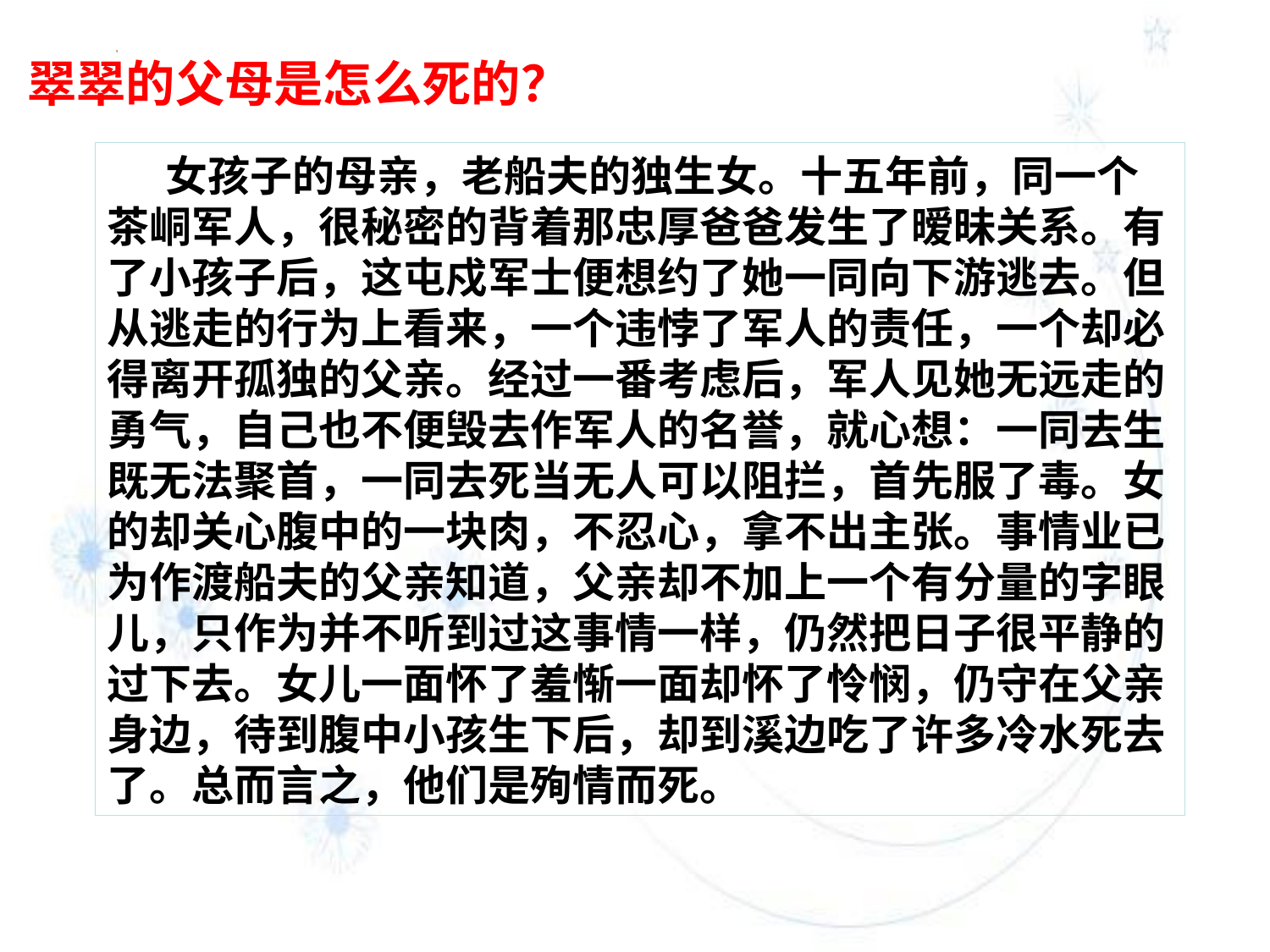

翠翠的父母是怎么死的？
       女孩子的母亲，老船夫的独生女。十五年前，同一个茶峒军人，很秘密的背着那忠厚爸爸发生了暧昧关系。有了小孩子后，这屯戍军士便想约了她一同向下游逃去。但从逃走的行为上看来，一个违悖了军人的责任，一个却必得离开孤独的父亲。经过一番考虑后，军人见她无远走的勇气，自己也不便毁去作军人的名誉，就心想：一同去生既无法聚首，一同去死当无人可以阻拦，首先服了毒。女的却关心腹中的一块肉，不忍心，拿不出主张。事情业已为作渡船夫的父亲知道，父亲却不加上一个有分量的字眼儿，只作为并不听到过这事情一样，仍然把日子很平静的过下去。女儿一面怀了羞惭一面却怀了怜悯，仍守在父亲身边，待到腹中小孩生下后，却到溪边吃了许多冷水死去了。总而言之，他们是殉情而死。